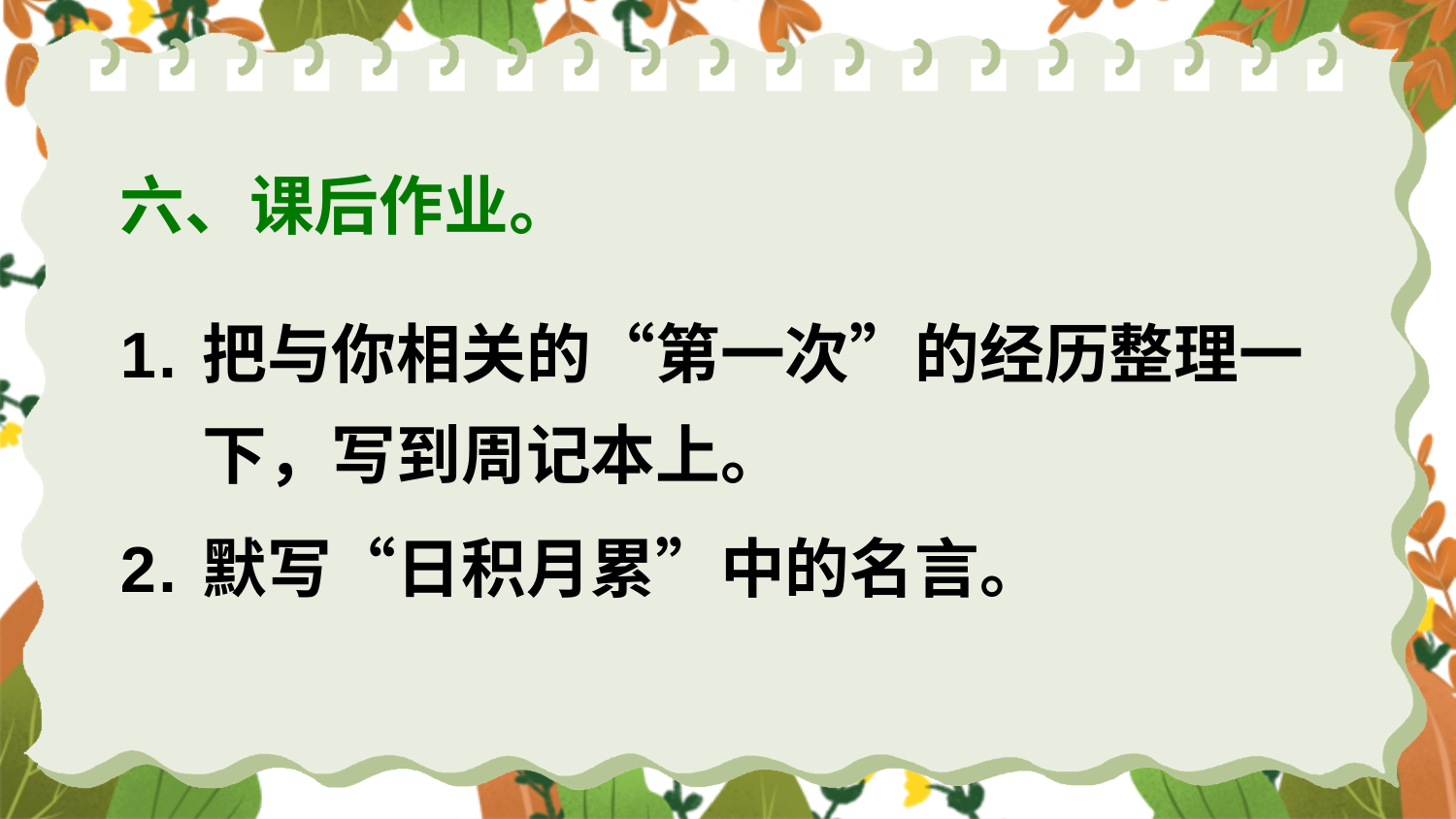

六、课后作业。
把与你相关的“第一次”的经历整理一下，写到周记本上。
默写“日积月累”中的名言。